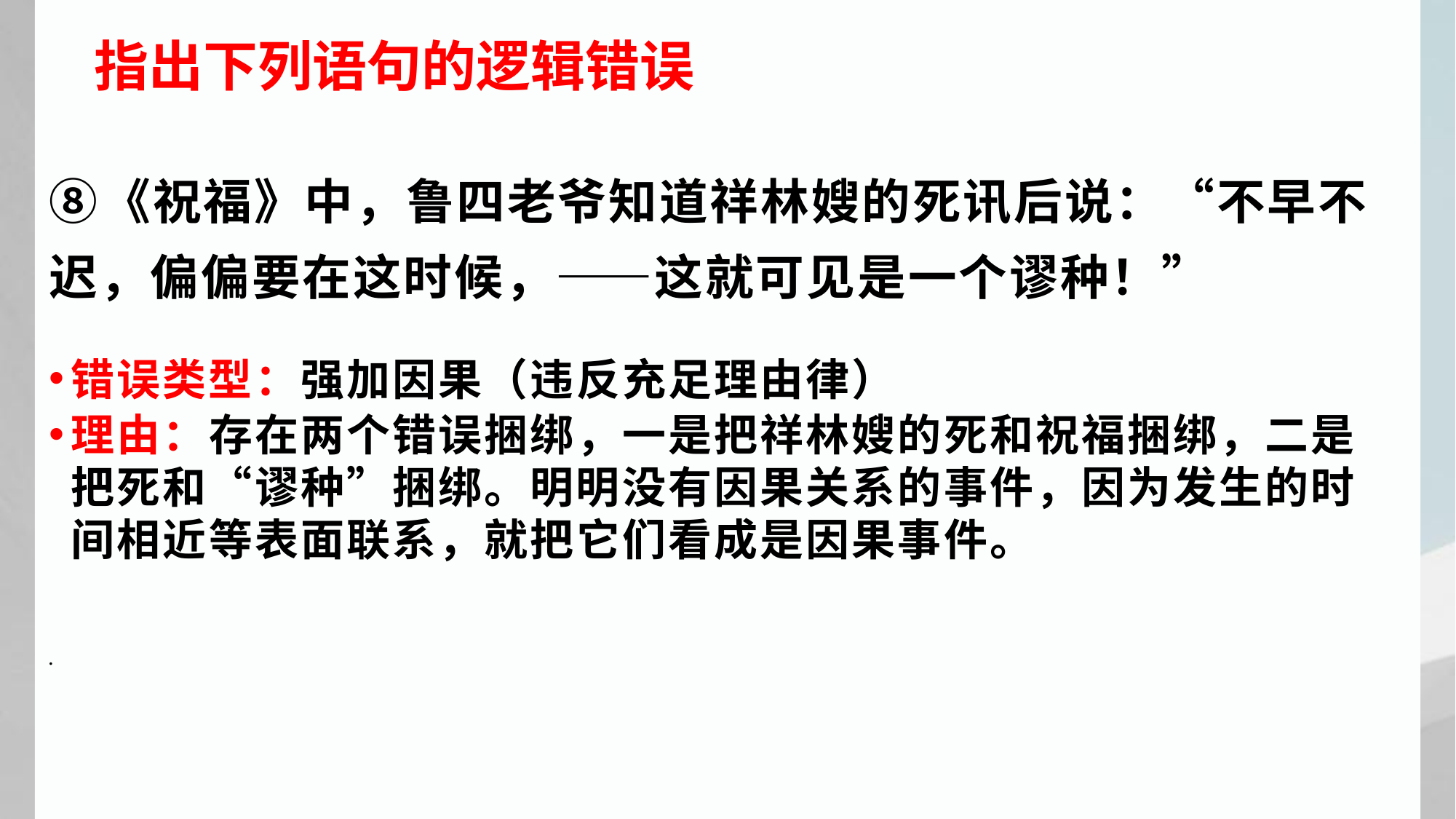

指出下列语句的逻辑错误
⑧《祝福》中，鲁四老爷知道祥林嫂的死讯后说：“不早不迟，偏偏要在这时候，——这就可见是一个谬种！”

错误类型：强加因果（违反充足理由律）
理由：存在两个错误捆绑，一是把祥林嫂的死和祝福捆绑，二是把死和“谬种”捆绑。明明没有因果关系的事件，因为发生的时间相近等表面联系，就把它们看成是因果事件。